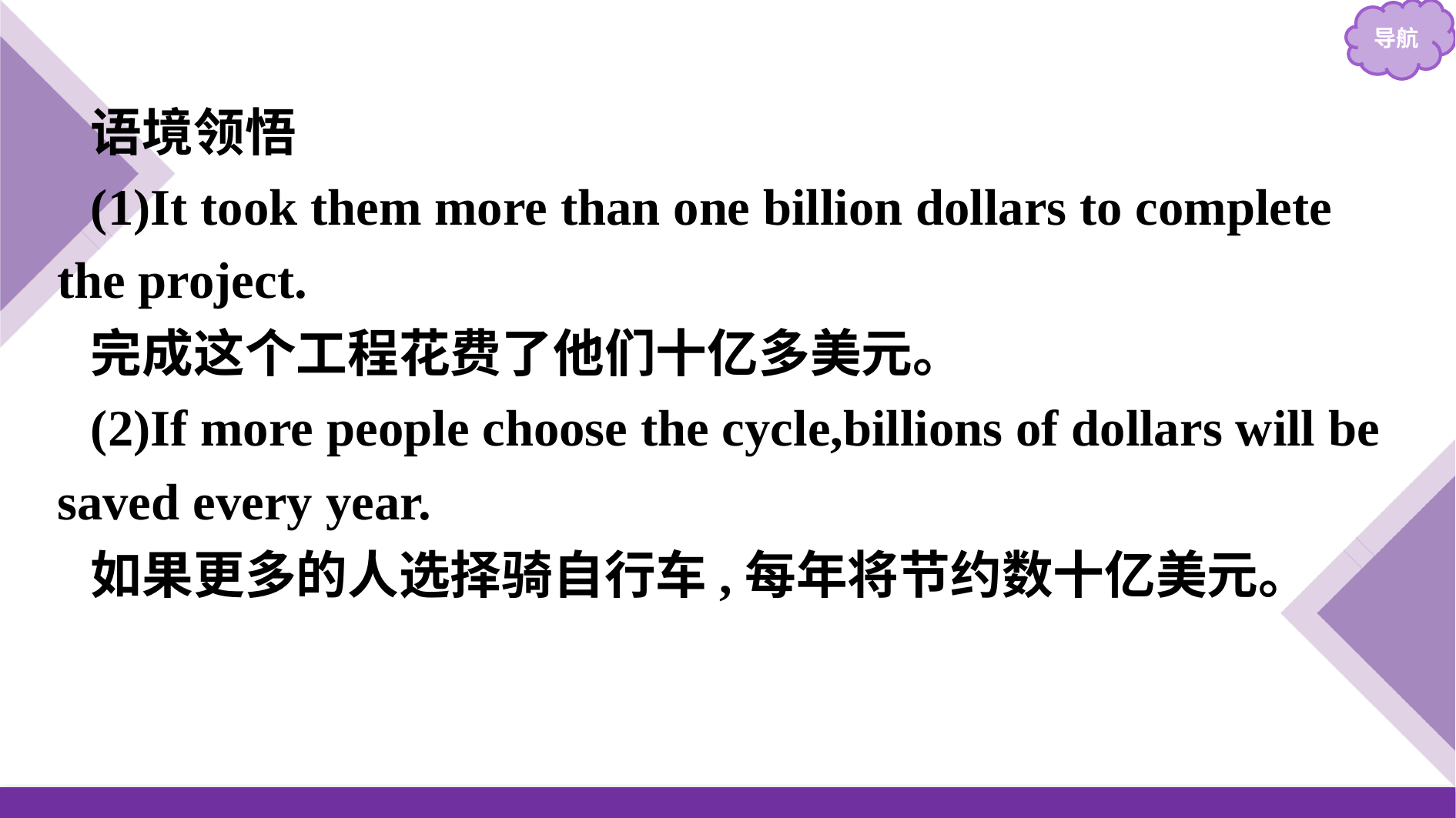

语境领悟
(1)It took them more than one billion dollars to complete the project.
完成这个工程花费了他们十亿多美元。
(2)If more people choose the cycle,billions of dollars will be saved every year.
如果更多的人选择骑自行车,每年将节约数十亿美元。